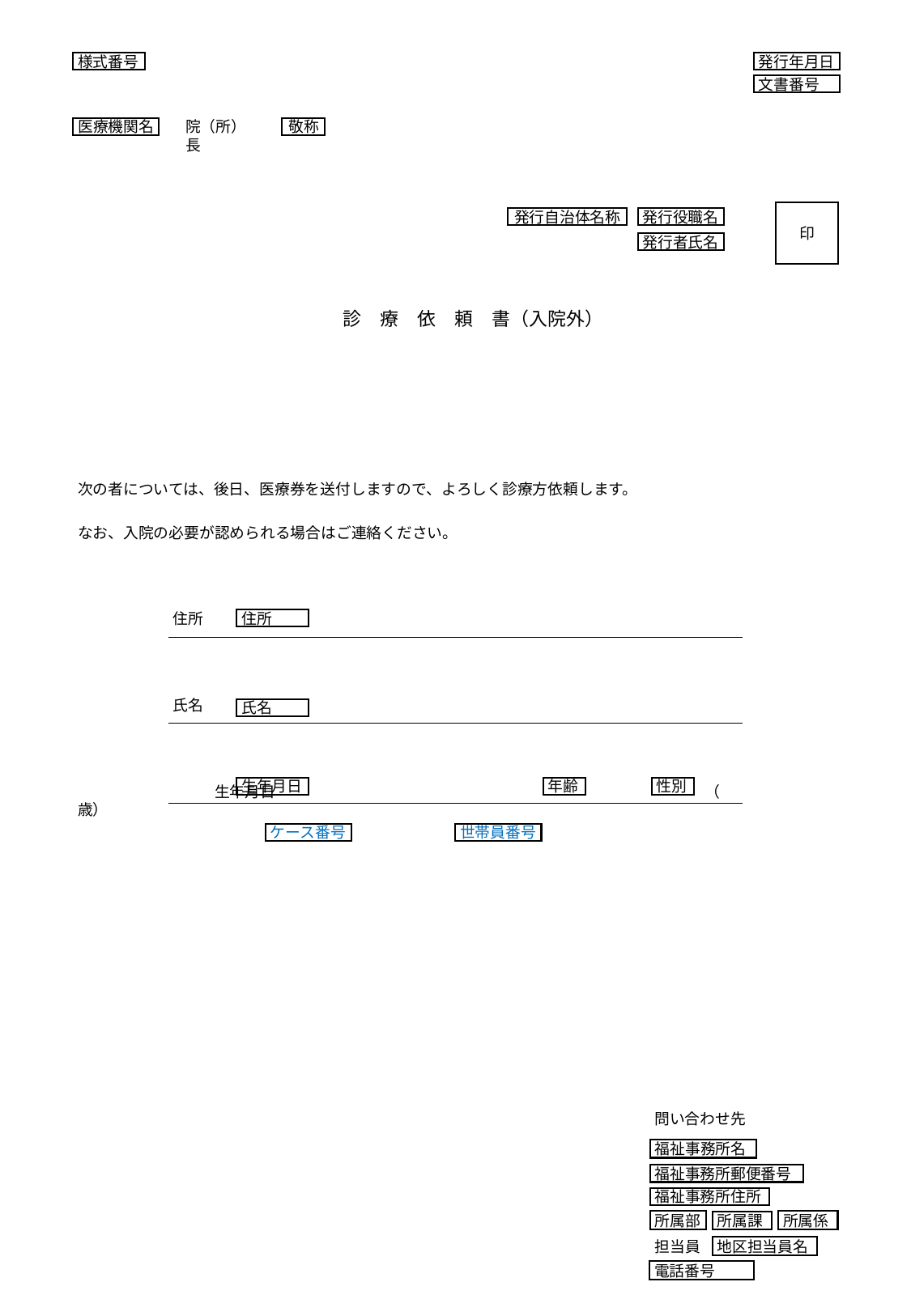

様式番号
発行年月日
文書番号
院（所）長
医療機関名
敬称
印
発行自治体名称
発行役職名
発行者氏名
診　療　依　頼　書（入院外）
次の者については、後日、医療券を送付しますので、よろしく診療方依頼します。

なお、入院の必要が認められる場合はご連絡ください。

住所

氏名

　　　　　　　　　生年月日　　　　　　　　　　　　　　　　　　　　　　　　　　　　 （　　　　　　　歳）

住所
氏名
生年月日
年齢
性別
ケース番号
世帯員番号
問い合わせ先
福祉事務所名
福祉事務所郵便番号
福祉事務所住所
所属部
所属係
所属課
担当員
地区担当員名
電話番号